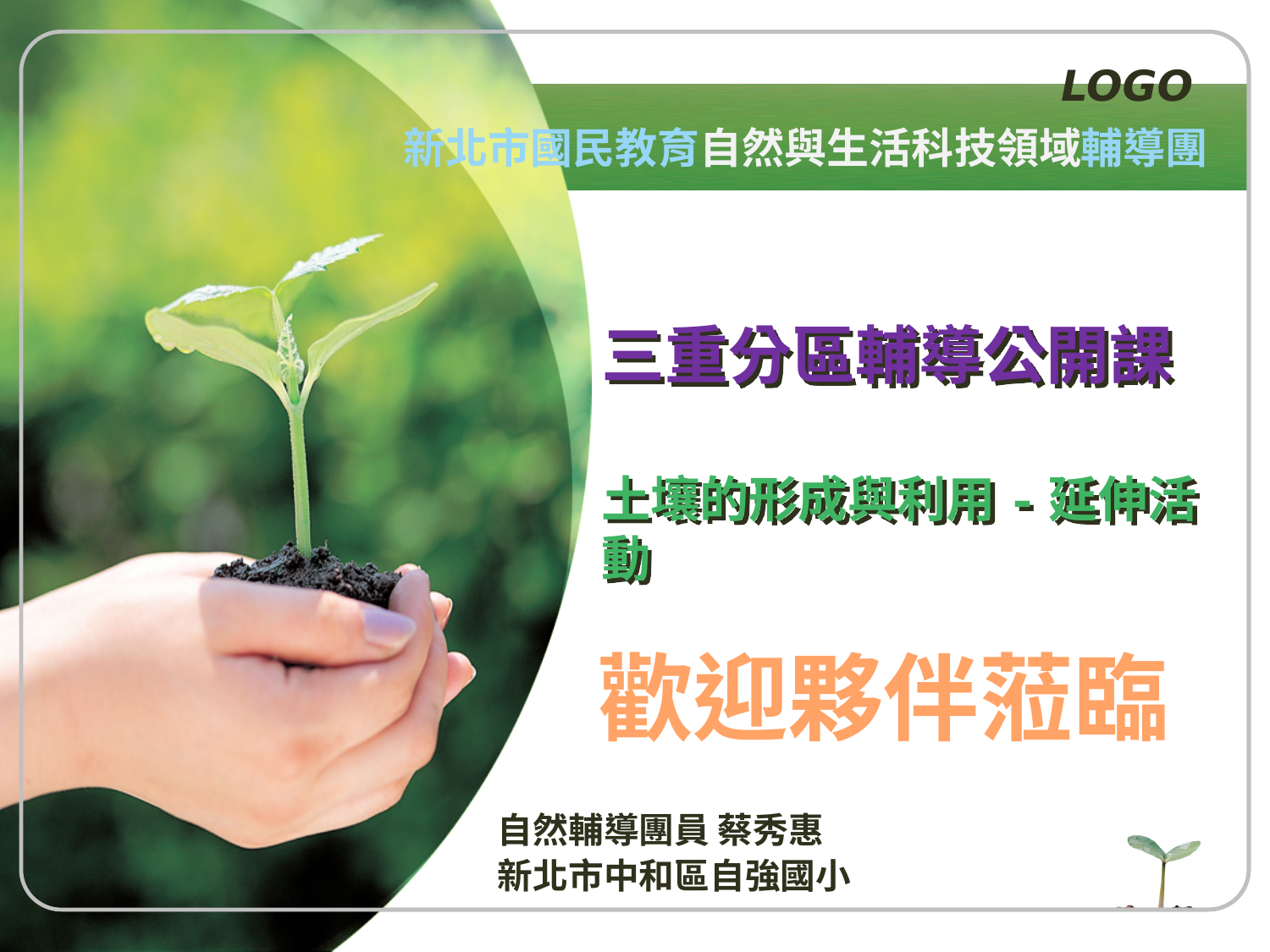

新北市國民教育自然與生活科技領域輔導團
# 三重分區輔導公開課 土壤的形成與利用-延伸活動

歡迎夥伴蒞臨
自然輔導團員 蔡秀惠
新北市中和區自強國小